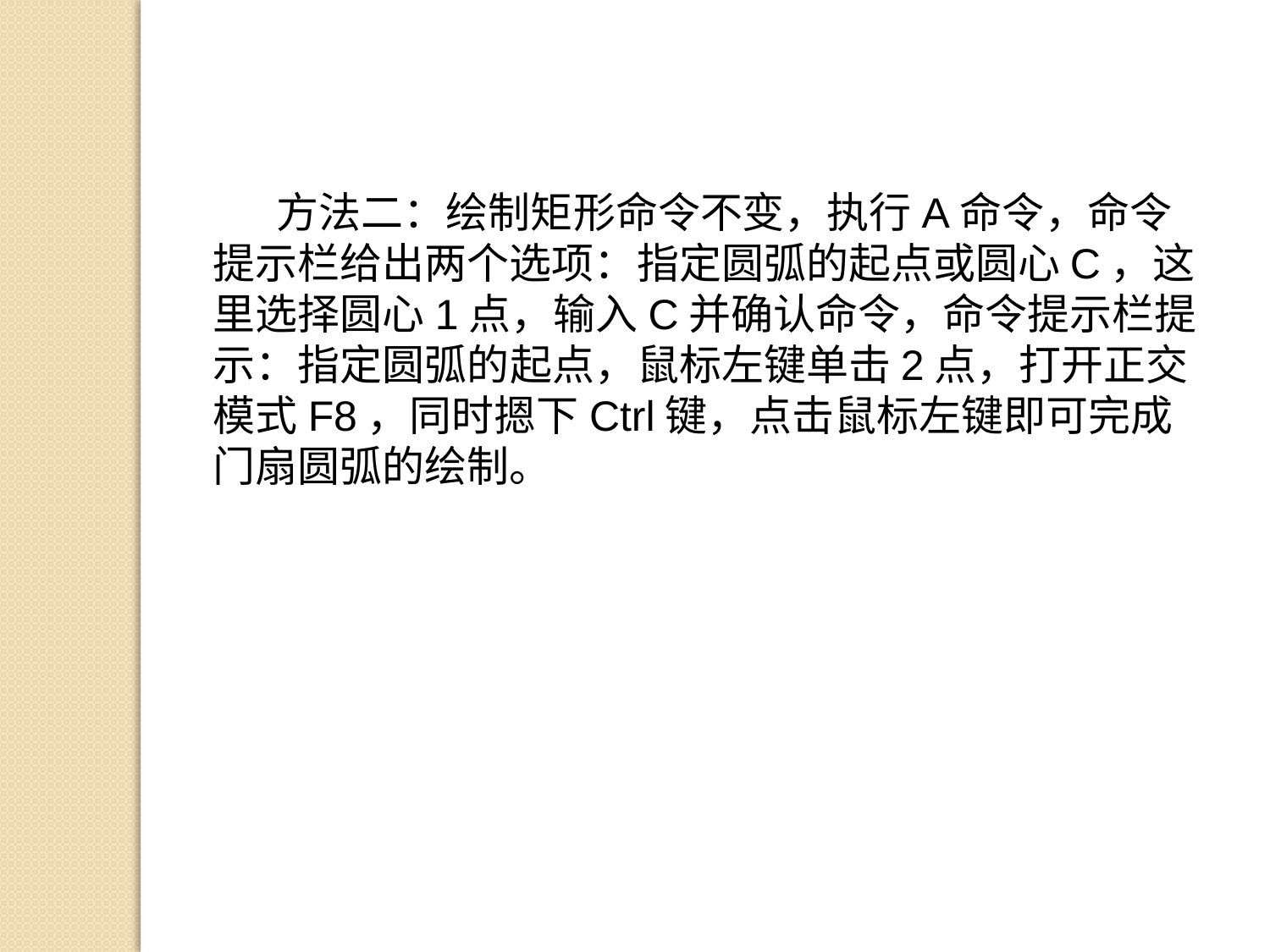

方法二：绘制矩形命令不变，执行A命令，命令提示栏给出两个选项：指定圆弧的起点或圆心C，这里选择圆心1点，输入C并确认命令，命令提示栏提示：指定圆弧的起点，鼠标左键单击2点，打开正交模式F8，同时摁下Ctrl键，点击鼠标左键即可完成门扇圆弧的绘制。